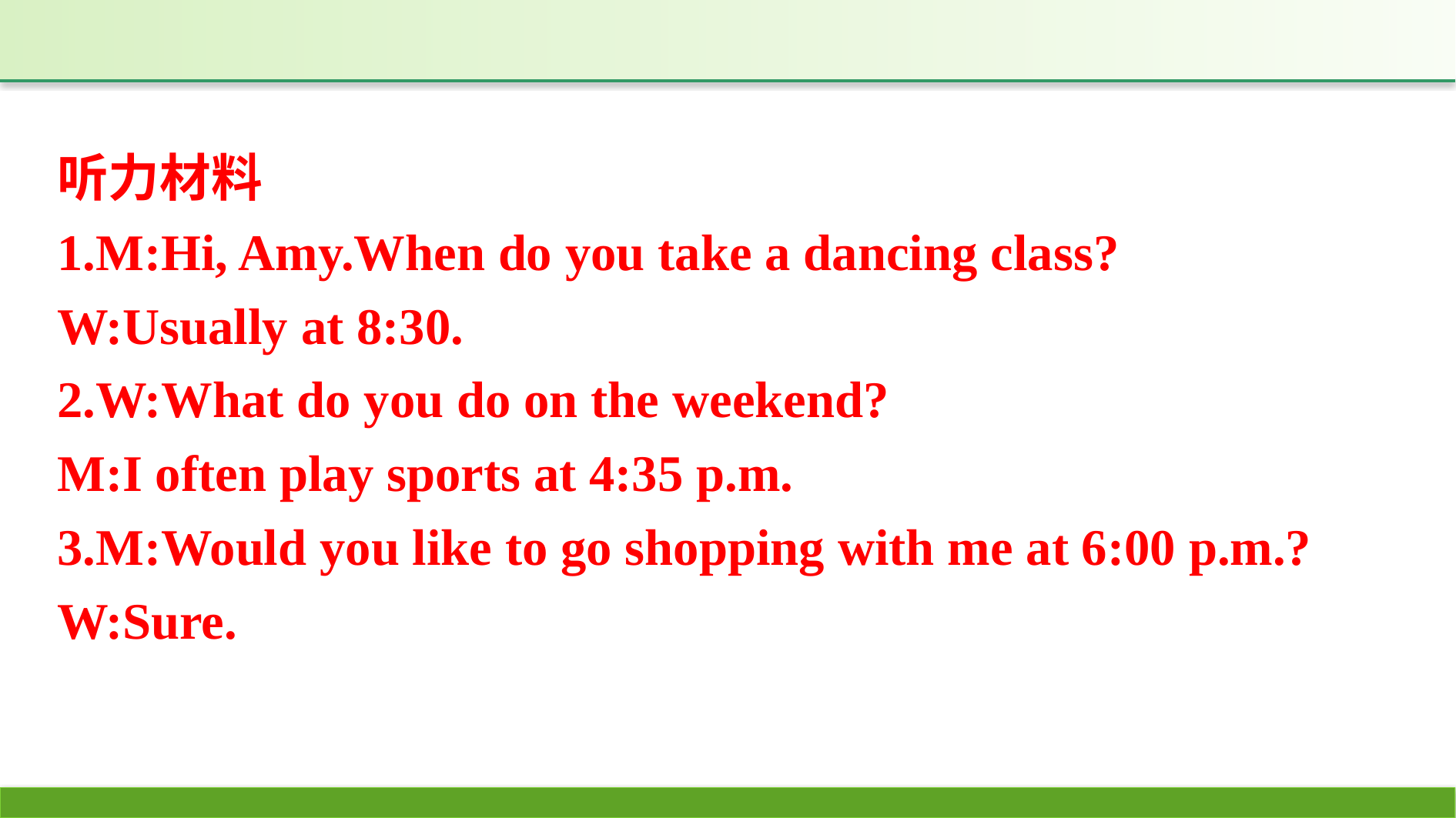

听力材料
1.M:Hi, Amy.When do you take a dancing class?
W:Usually at 8:30.
2.W:What do you do on the weekend?
M:I often play sports at 4:35 p.m.
3.M:Would you like to go shopping with me at 6:00 p.m.?
W:Sure.